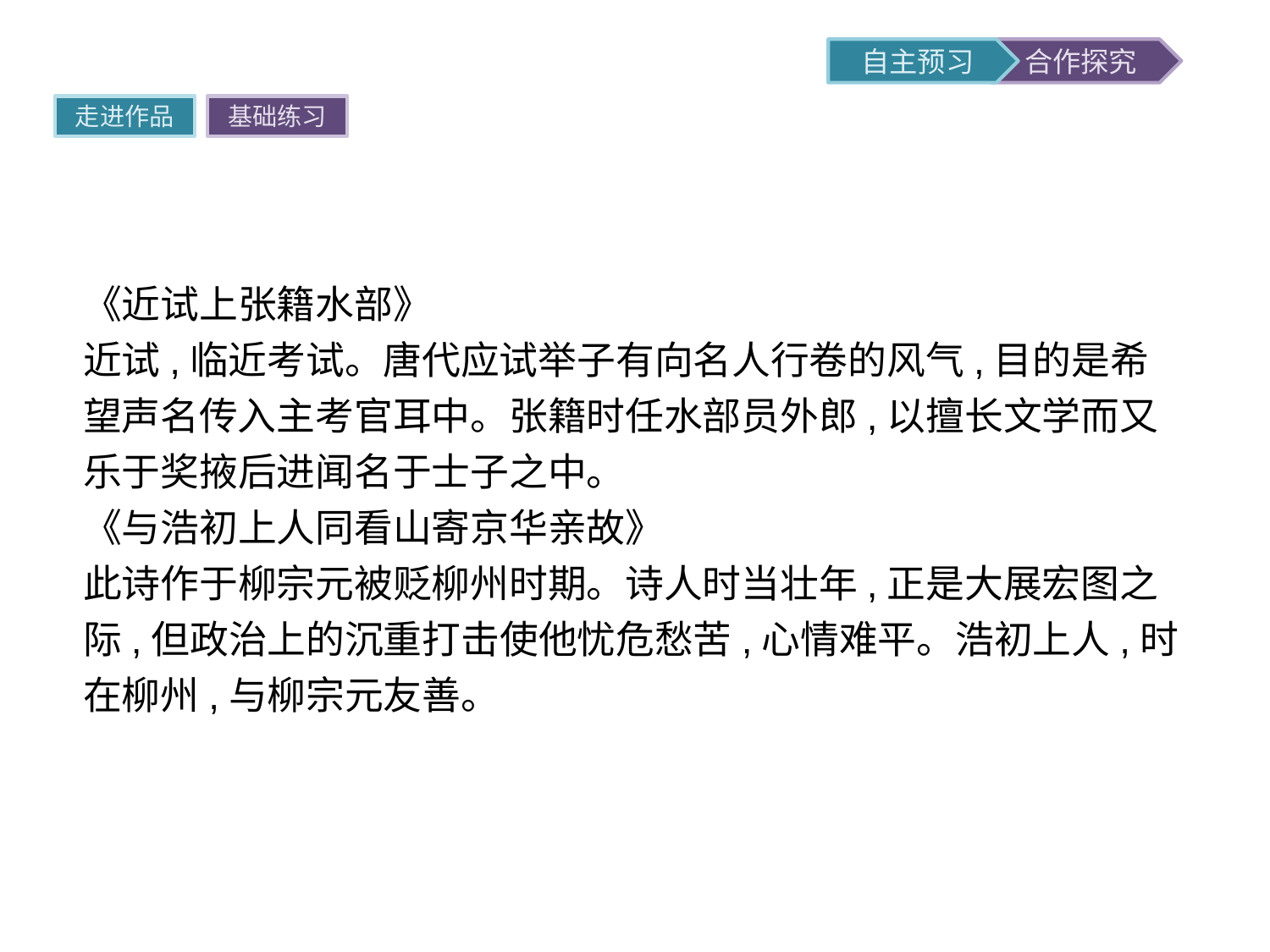

走进作品
基础练习
《近试上张籍水部》
近试,临近考试。唐代应试举子有向名人行卷的风气,目的是希望声名传入主考官耳中。张籍时任水部员外郎,以擅长文学而又乐于奖掖后进闻名于士子之中。
《与浩初上人同看山寄京华亲故》
此诗作于柳宗元被贬柳州时期。诗人时当壮年,正是大展宏图之际,但政治上的沉重打击使他忧危愁苦,心情难平。浩初上人,时在柳州,与柳宗元友善。